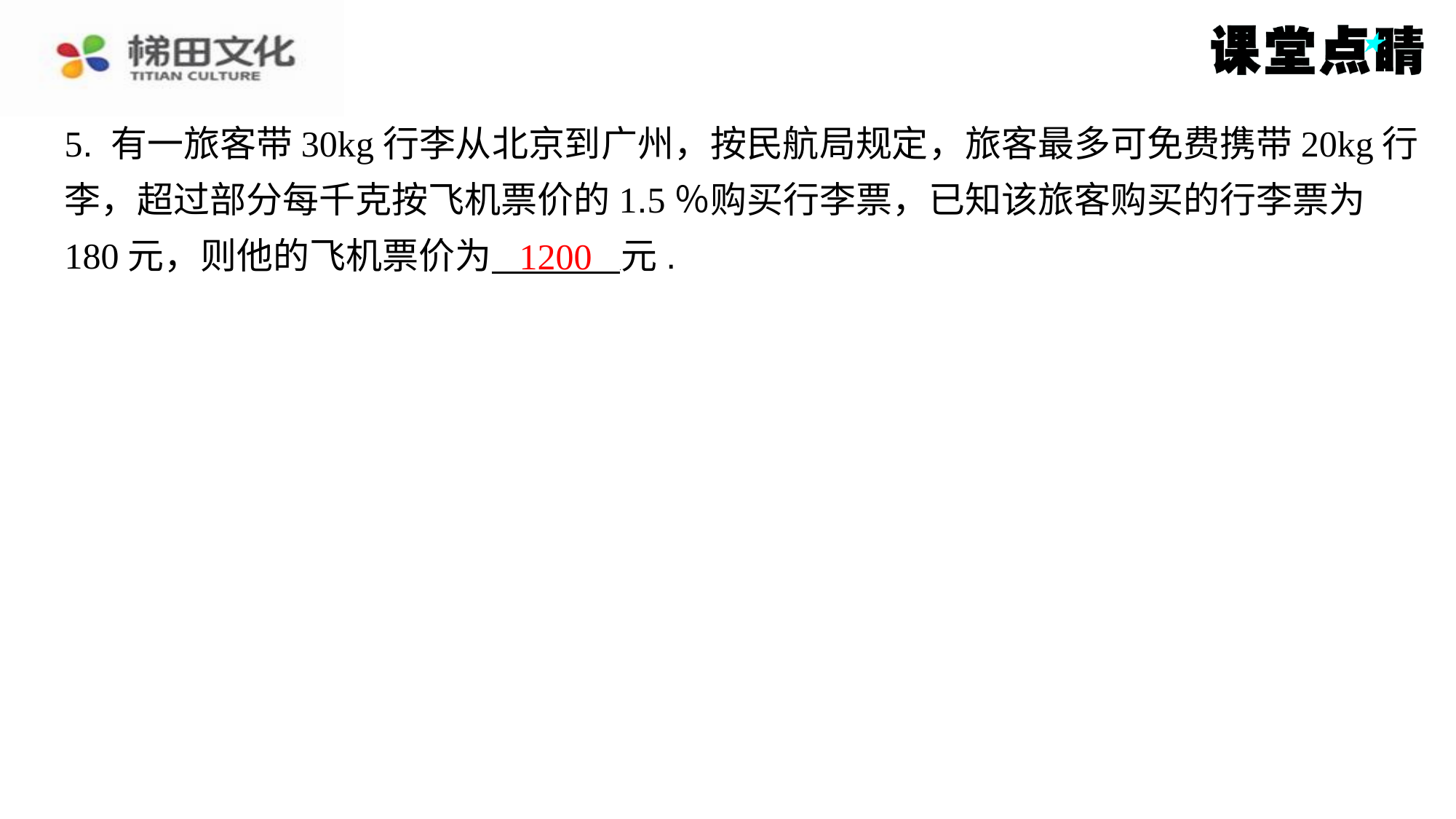

5. 有一旅客带30kg行李从北京到广州，按民航局规定，旅客最多可免费携带20kg行
李，超过部分每千克按飞机票价的1.5％购买行李票，已知该旅客购买的行李票为
180元，则他的飞机票价为                    元.
1200